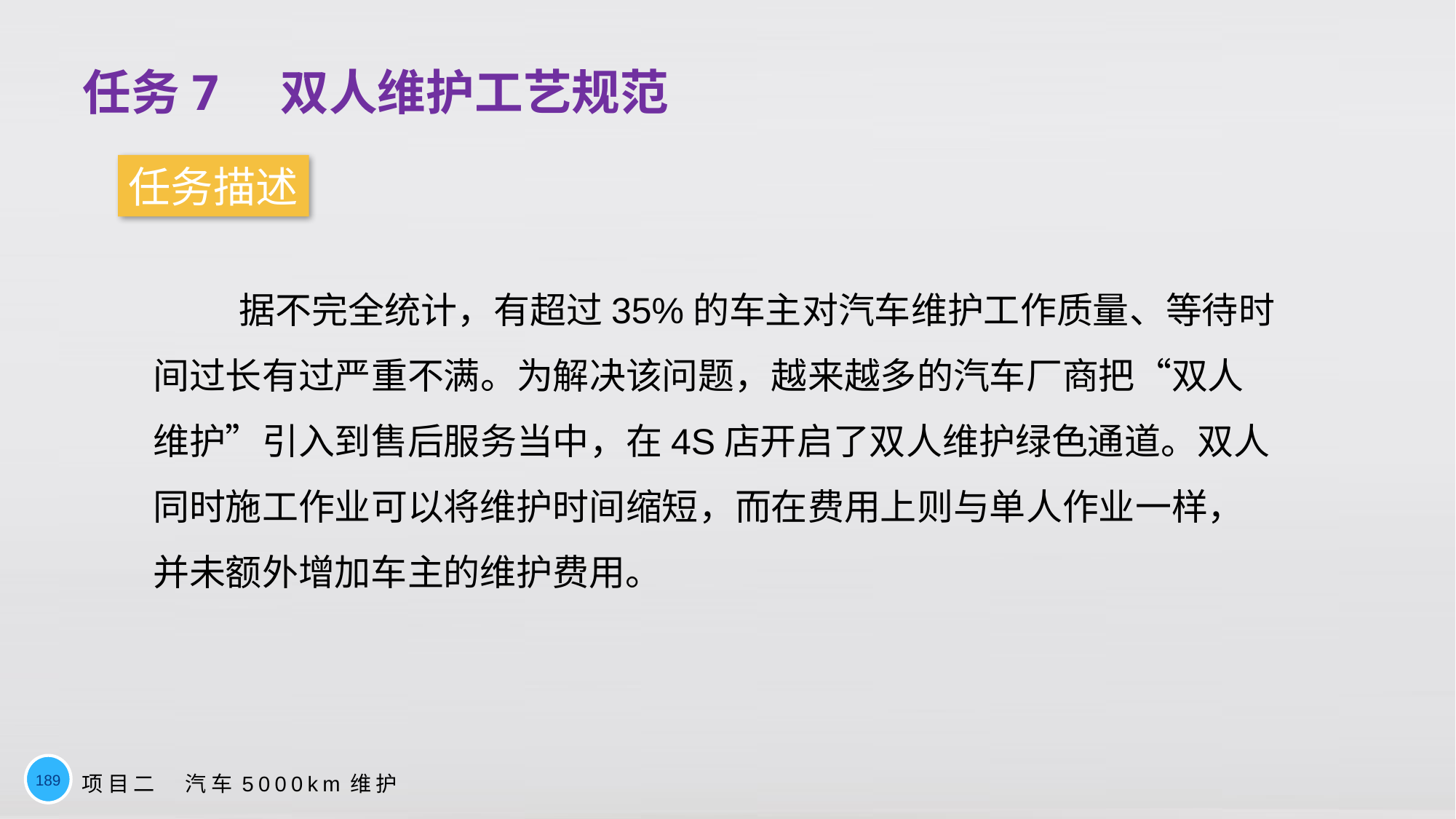

任务7　双人维护工艺规范
任务描述
据不完全统计，有超过35%的车主对汽车维护工作质量、等待时间过长有过严重不满。为解决该问题，越来越多的汽车厂商把“双人维护”引入到售后服务当中，在4S店开启了双人维护绿色通道。双人同时施工作业可以将维护时间缩短，而在费用上则与单人作业一样，并未额外增加车主的维护费用。
189